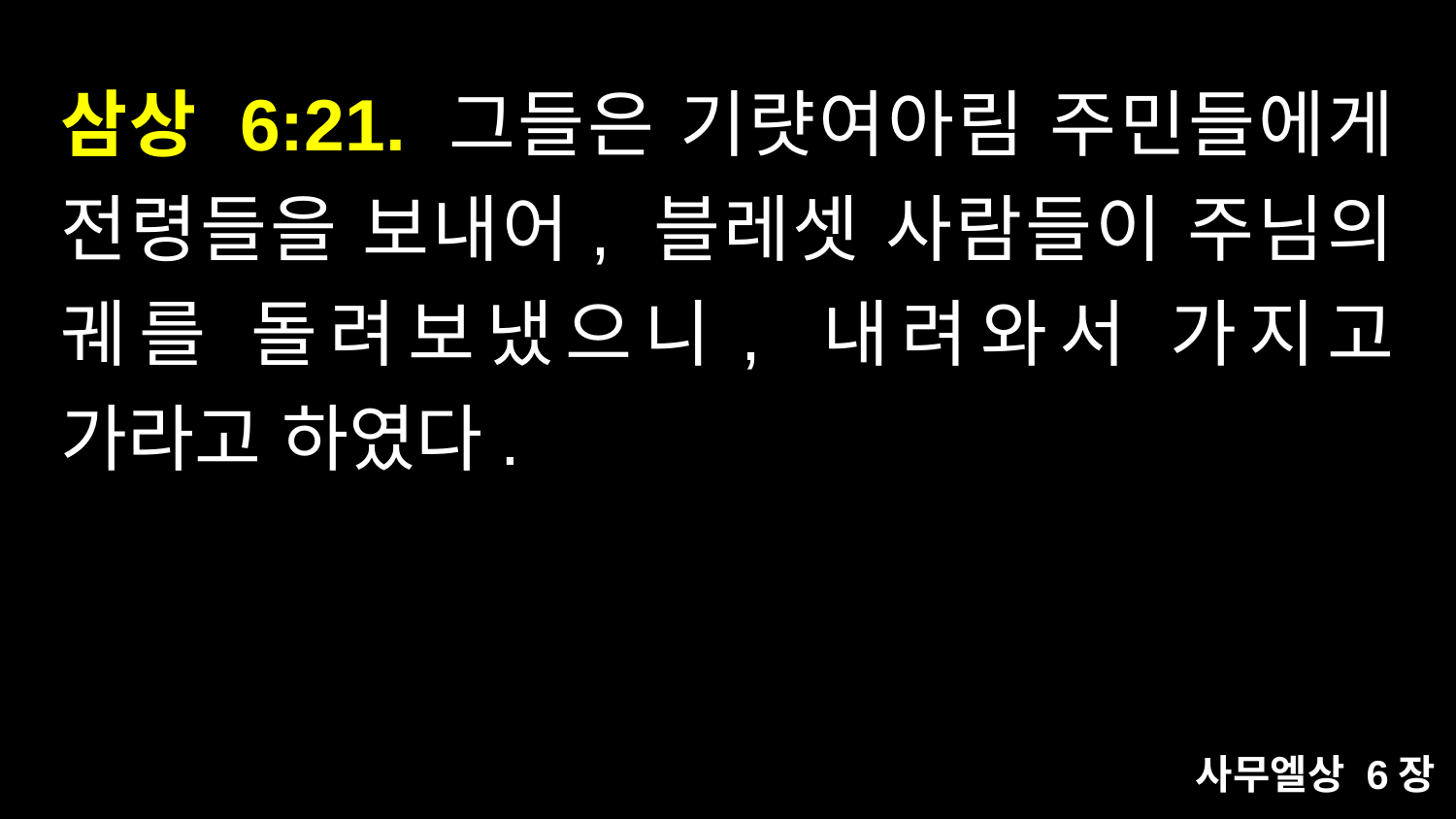

# 삼상 6:21. 그들은 기럇여아림 주민들에게 전령들을 보내어, 블레셋 사람들이 주님의 궤를 돌려보냈으니, 내려와서 가지고 가라고 하였다.
사무엘상 6장